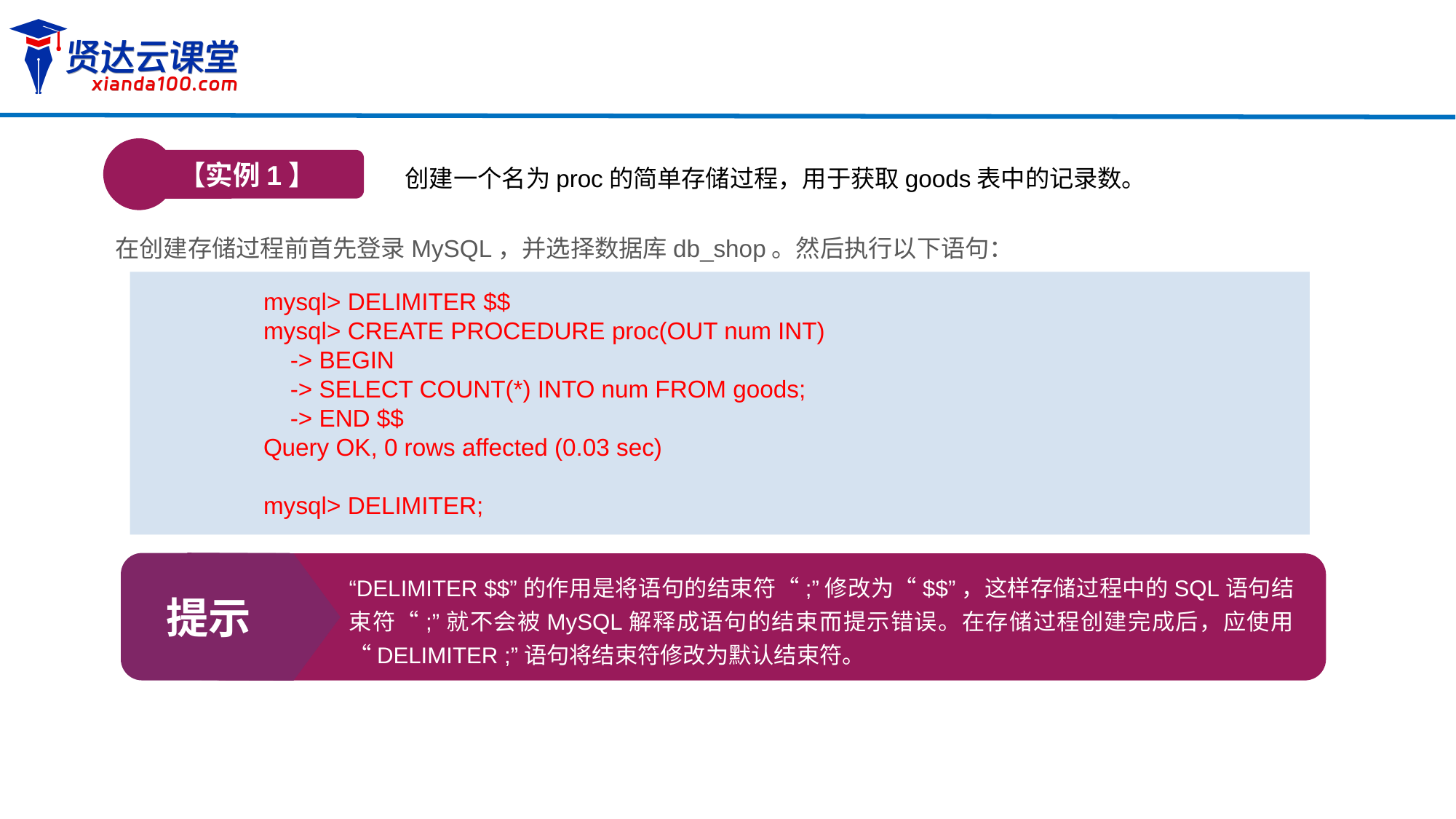

【实例1】
创建一个名为proc的简单存储过程，用于获取goods表中的记录数。
在创建存储过程前首先登录MySQL，并选择数据库db_shop。然后执行以下语句：

mysql> DELIMITER $$
mysql> CREATE PROCEDURE proc(OUT num INT)
    -> BEGIN
    -> SELECT COUNT(*) INTO num FROM goods;
    -> END $$
Query OK, 0 rows affected (0.03 sec)

mysql> DELIMITER;
提示

“DELIMITER $$”的作用是将语句的结束符“;”修改为“$$”，这样存储过程中的SQL语句结束符“;”就不会被MySQL解释成语句的结束而提示错误。在存储过程创建完成后，应使用“DELIMITER ;”语句将结束符修改为默认结束符。